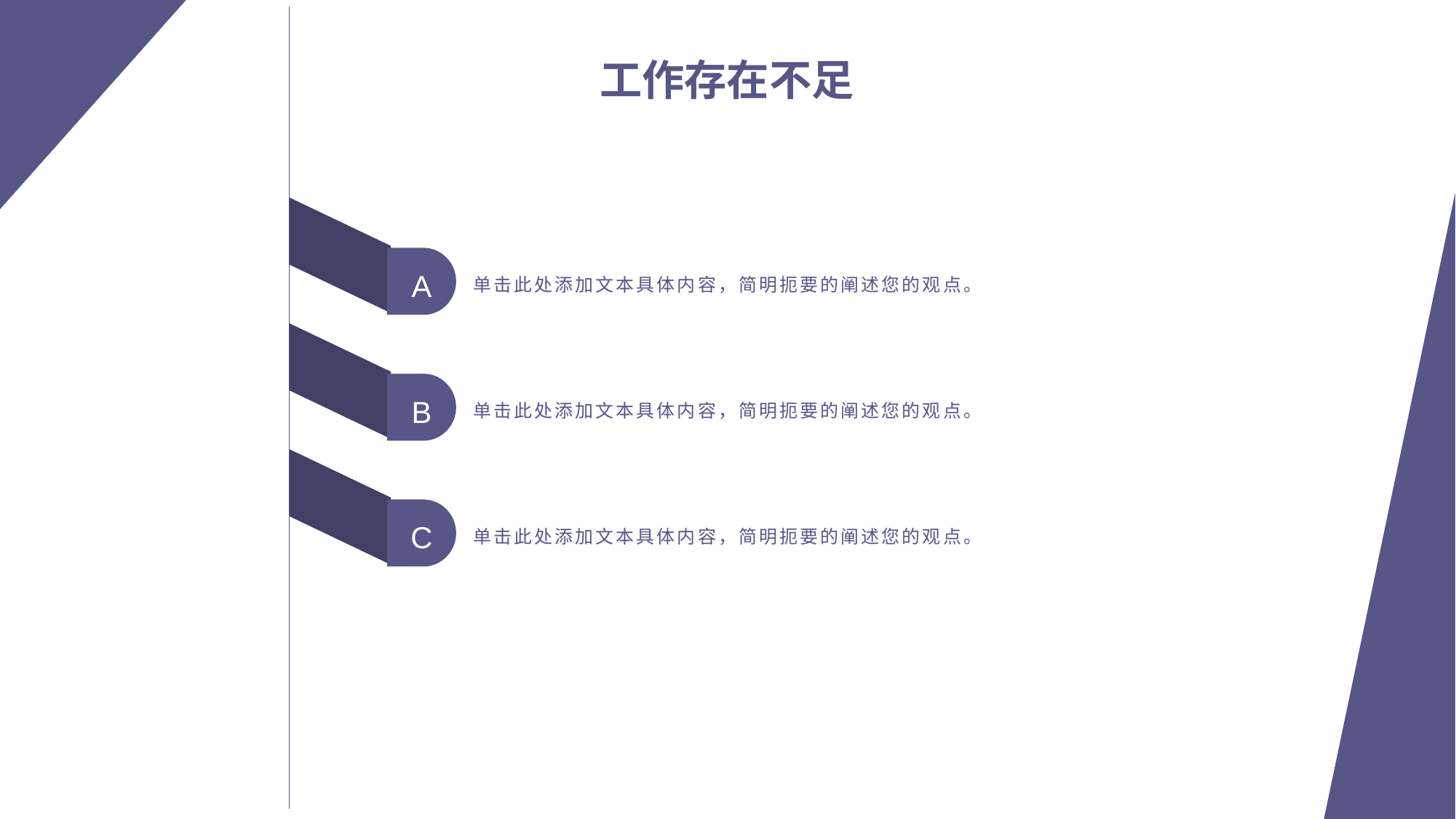

工作存在不足

单击此处添加文本具体内容，简明扼要的阐述您的观点。
A

单击此处添加文本具体内容，简明扼要的阐述您的观点。
B

单击此处添加文本具体内容，简明扼要的阐述您的观点。
C